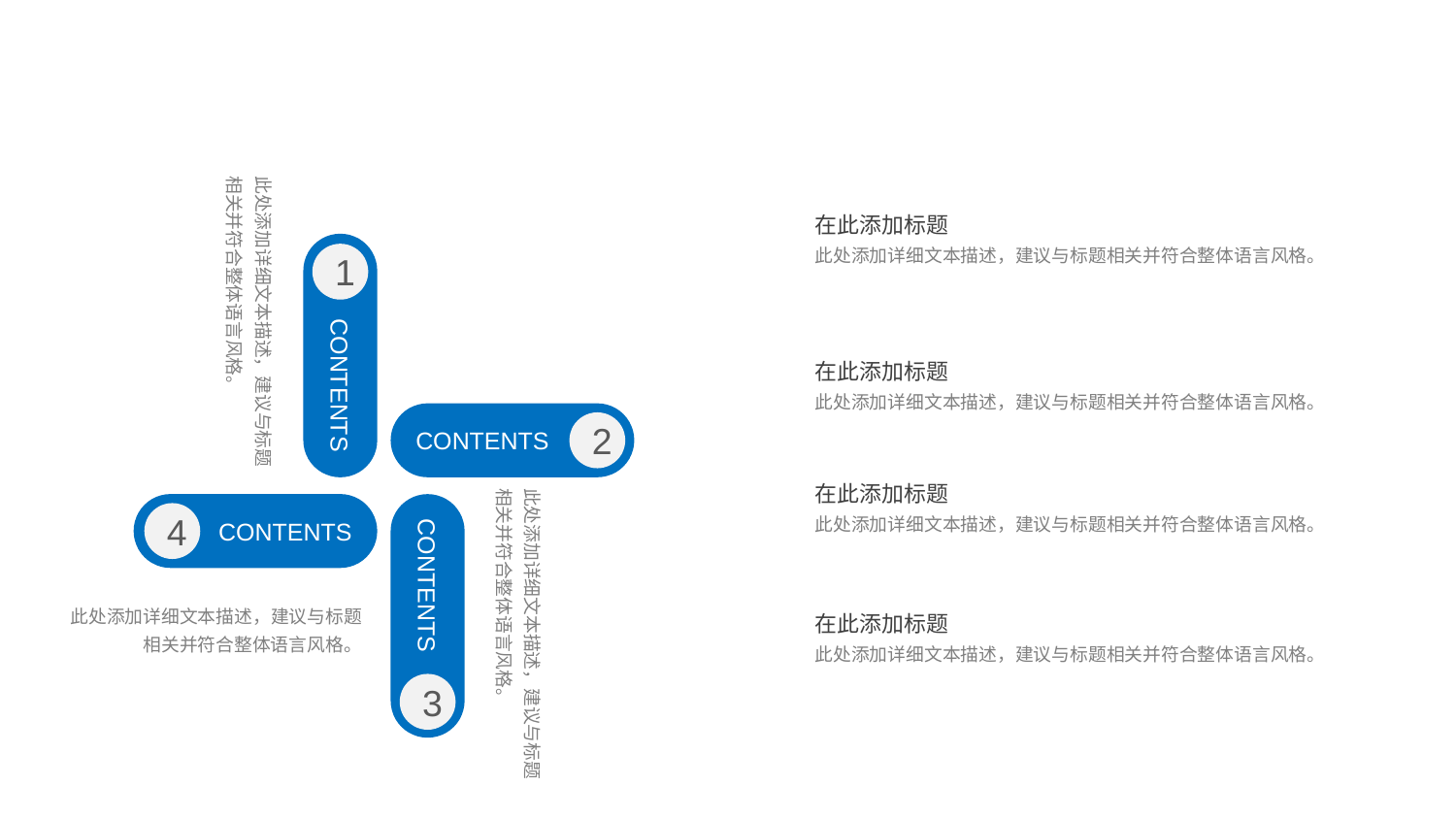

在此添加标题
此处添加详细文本描述，建议与标题相关并符合整体语言风格。
1
CONTENTS
此处添加详细文本描述，建议与标题相关并符合整体语言风格。
在此添加标题
此处添加详细文本描述，建议与标题相关并符合整体语言风格。
CONTENTS
2
在此添加标题
此处添加详细文本描述，建议与标题相关并符合整体语言风格。
CONTENTS
4
CONTENTS
3
此处添加详细文本描述，建议与标题相关并符合整体语言风格。
此处添加详细文本描述，建议与标题相关并符合整体语言风格。
在此添加标题
此处添加详细文本描述，建议与标题相关并符合整体语言风格。